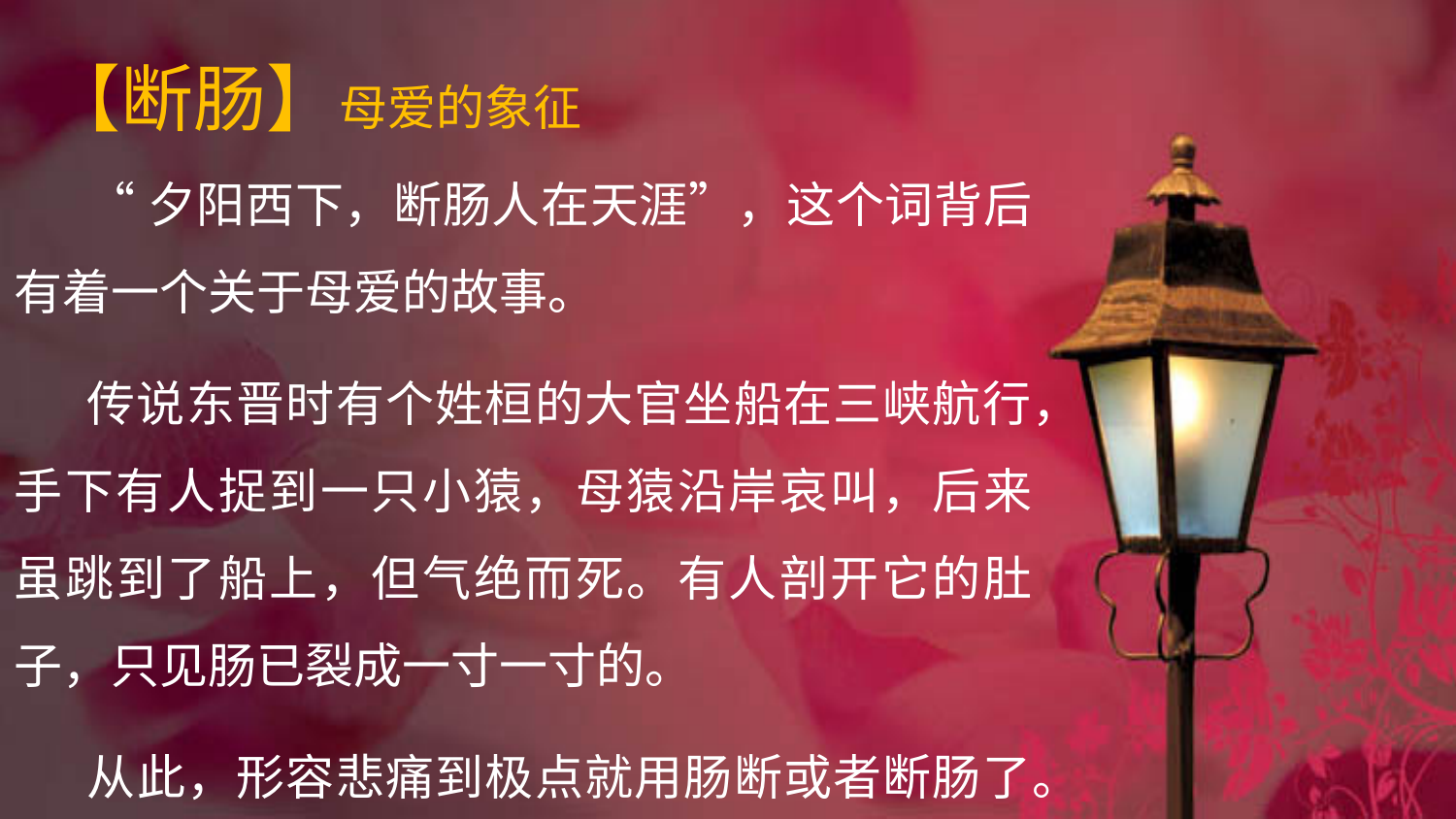

【断肠】母爱的象征
“夕阳西下，断肠人在天涯”，这个词背后有着一个关于母爱的故事。
传说东晋时有个姓桓的大官坐船在三峡航行，手下有人捉到一只小猿，母猿沿岸哀叫，后来虽跳到了船上，但气绝而死。有人剖开它的肚子，只见肠已裂成一寸一寸的。
从此，形容悲痛到极点就用肠断或者断肠了。